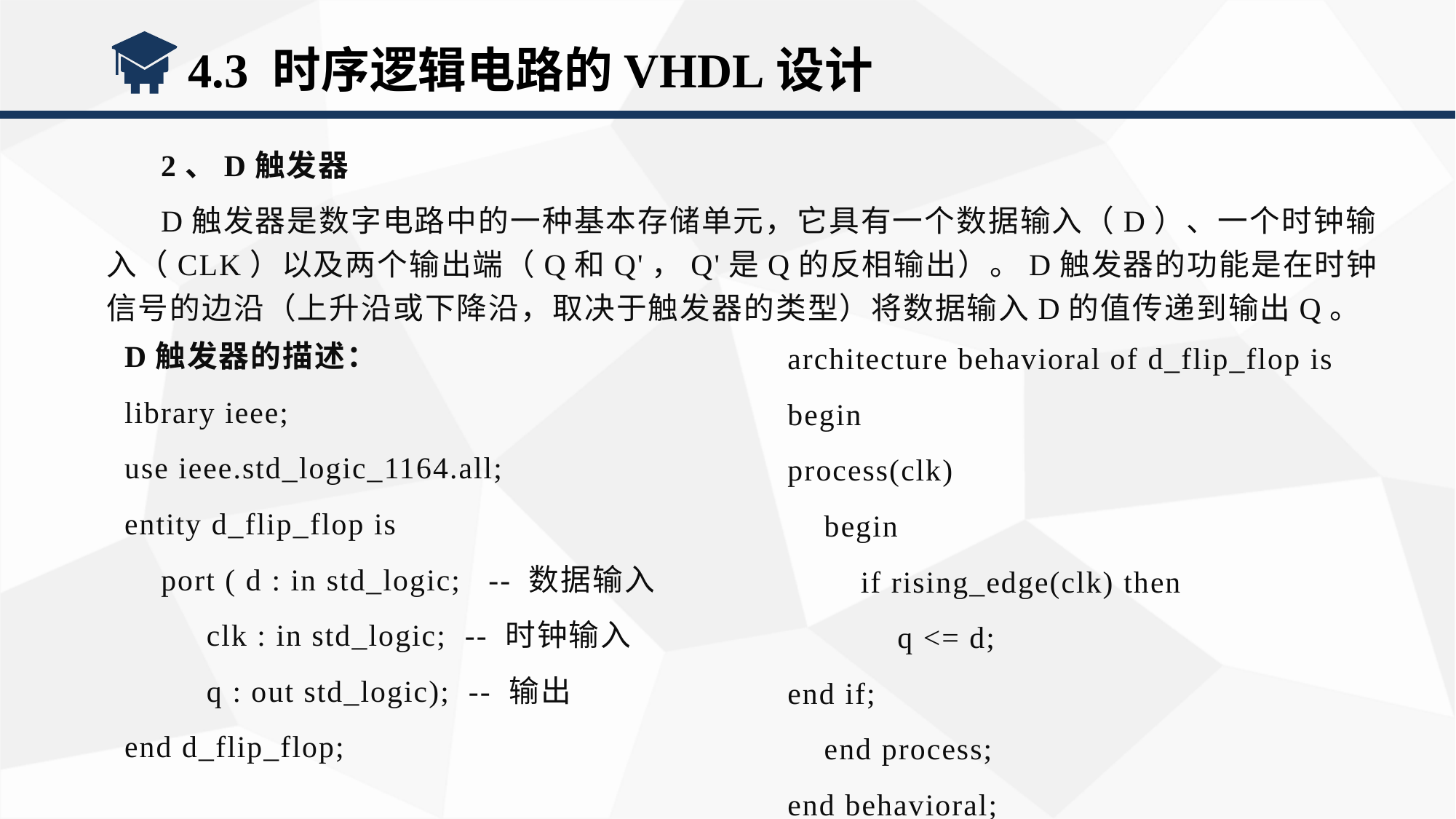

4.3 时序逻辑电路的VHDL设计

2、D触发器
D触发器是数字电路中的一种基本存储单元，它具有一个数据输入（D）、一个时钟输入（CLK）以及两个输出端（Q和Q'，Q'是Q的反相输出）。D触发器的功能是在时钟信号的边沿（上升沿或下降沿，取决于触发器的类型）将数据输入D的值传递到输出Q。
D触发器的描述：
library ieee;
use ieee.std_logic_1164.all;
entity d_flip_flop is
    port ( d : in std_logic;   -- 数据输入
         clk : in std_logic;  -- 时钟输入
         q : out std_logic);  -- 输出
end d_flip_flop;

architecture behavioral of d_flip_flop is
begin
process(clk)
    begin
        if rising_edge(clk) then
            q <= d;
end if;
    end process;
end behavioral;